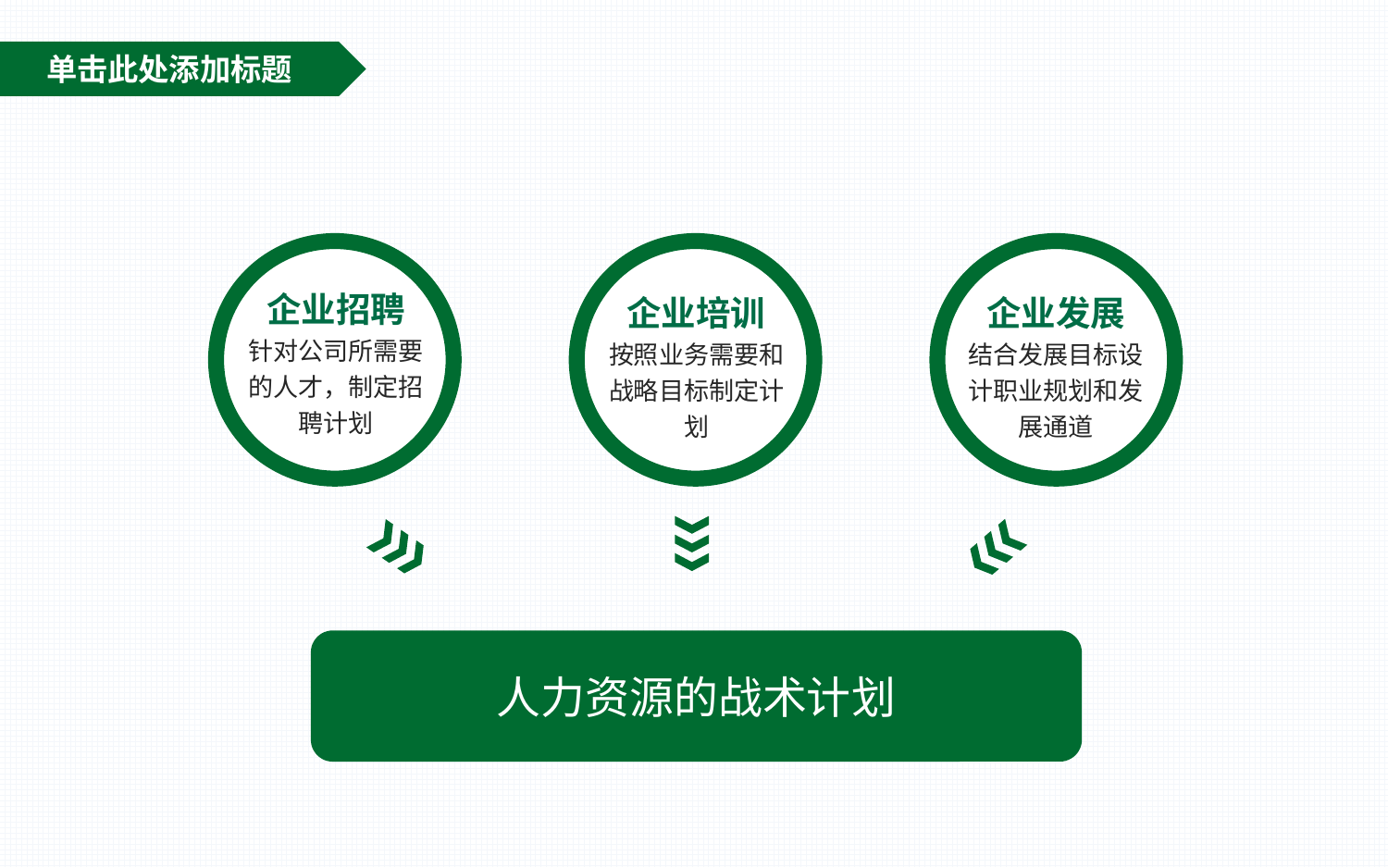

单击此处添加标题

企业招聘
针对公司所需要的人才，制定招聘计划
企业培训
按照业务需要和战略目标制定计划
企业发展
结合发展目标设计职业规划和发展通道

人力资源的战术计划